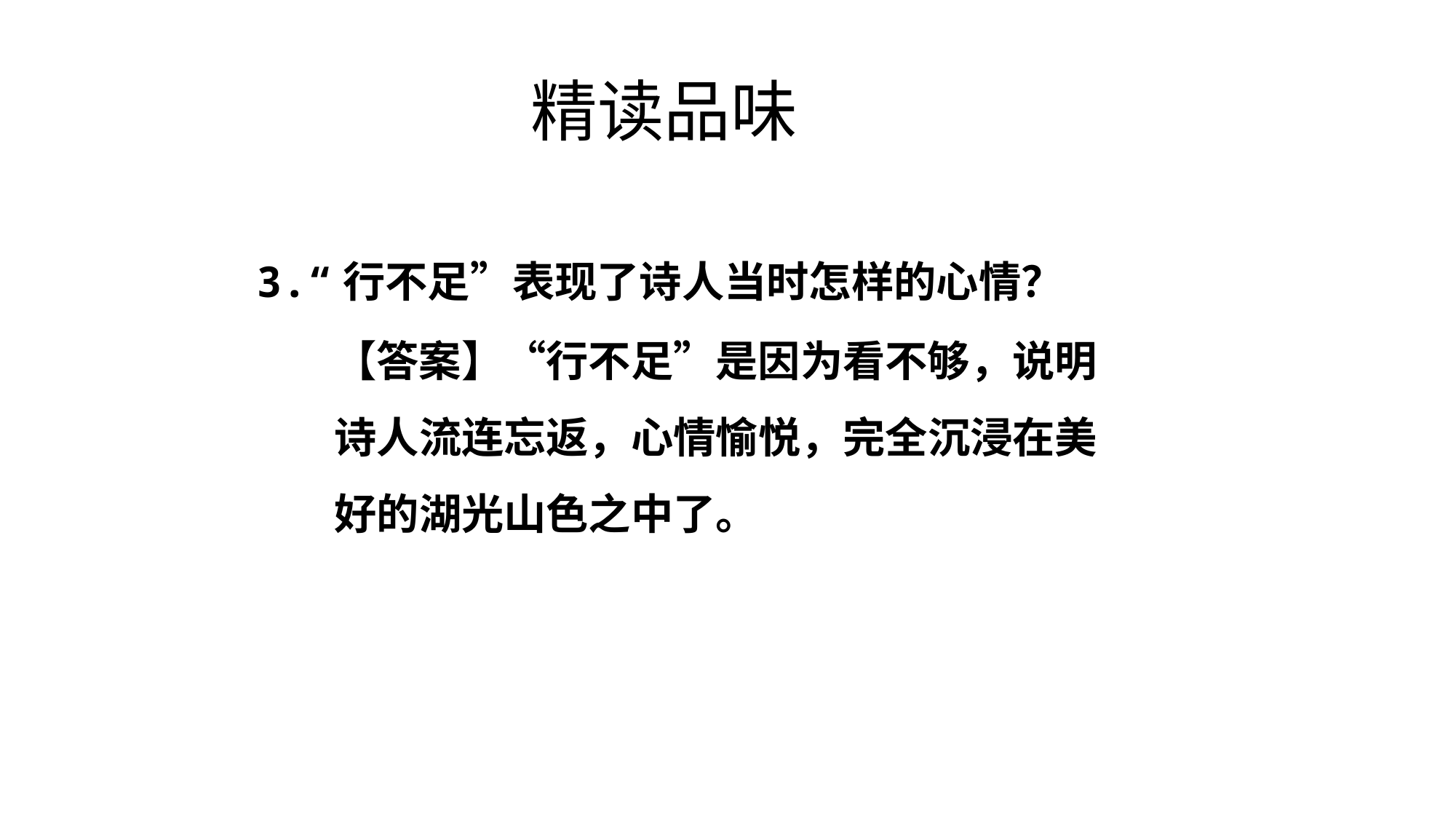

精读品味
3.“行不足”表现了诗人当时怎样的心情？
【答案】“行不足”是因为看不够，说明诗人流连忘返，心情愉悦，完全沉浸在美好的湖光山色之中了。